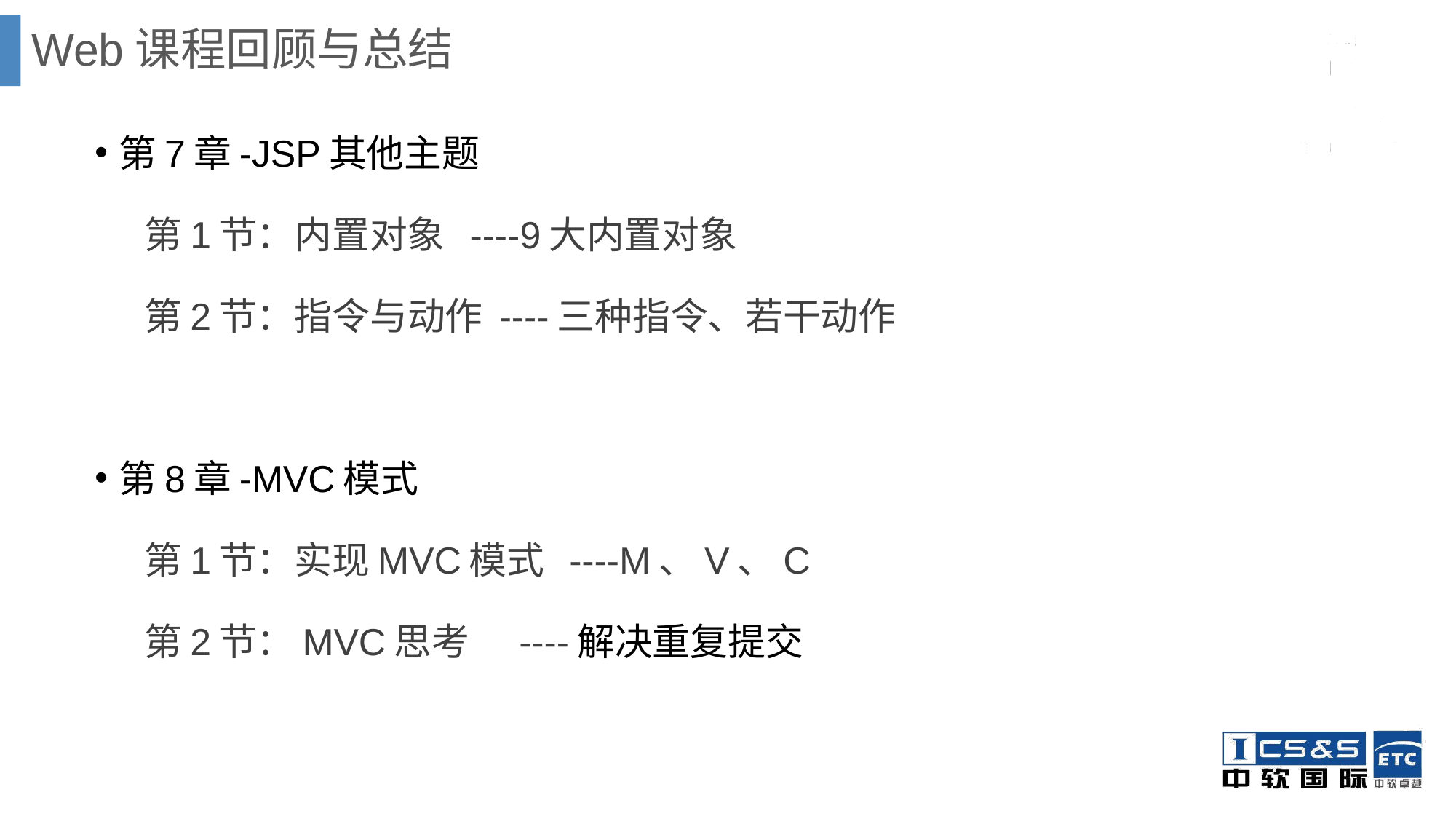

# Web课程回顾与总结
第7章-JSP其他主题
     第1节：内置对象  ----9大内置对象
     第2节：指令与动作 ----三种指令、若干动作

第8章-MVC模式
     第1节：实现MVC模式  ----M、V、C
     第2节：MVC思考     ----解决重复提交